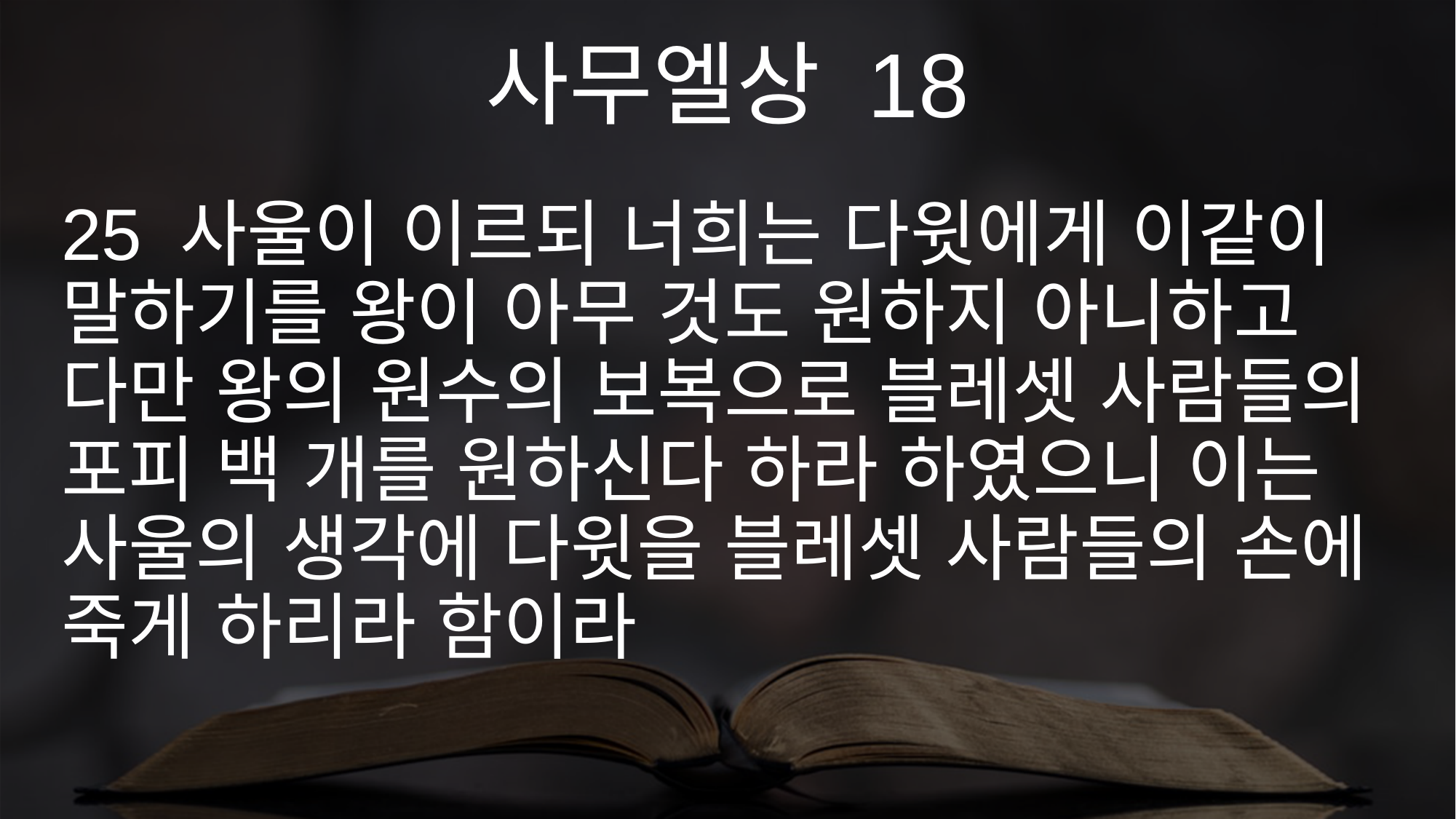

사무엘상 18
25 사울이 이르되 너희는 다윗에게 이같이 말하기를 왕이 아무 것도 원하지 아니하고 다만 왕의 원수의 보복으로 블레셋 사람들의 포피 백 개를 원하신다 하라 하였으니 이는 사울의 생각에 다윗을 블레셋 사람들의 손에 죽게 하리라 함이라